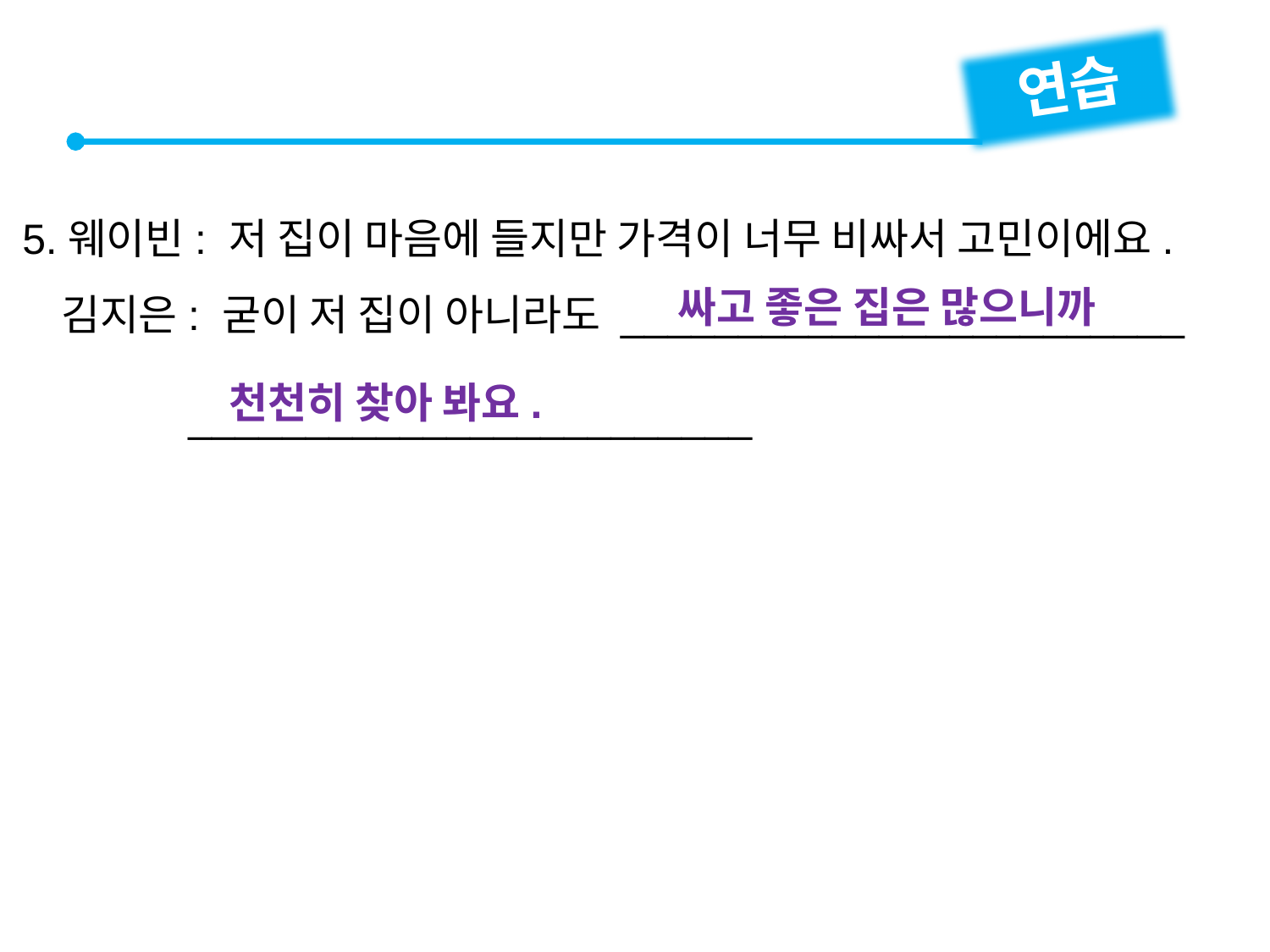

연습
5.웨이빈: 저 집이 마음에 들지만 가격이 너무 비싸서 고민이에요.
   김지은: 굳이 저 집이 아니라도 ________________________

              ________________________

싸고 좋은 집은 많으니까
 천천히 찾아 봐요.